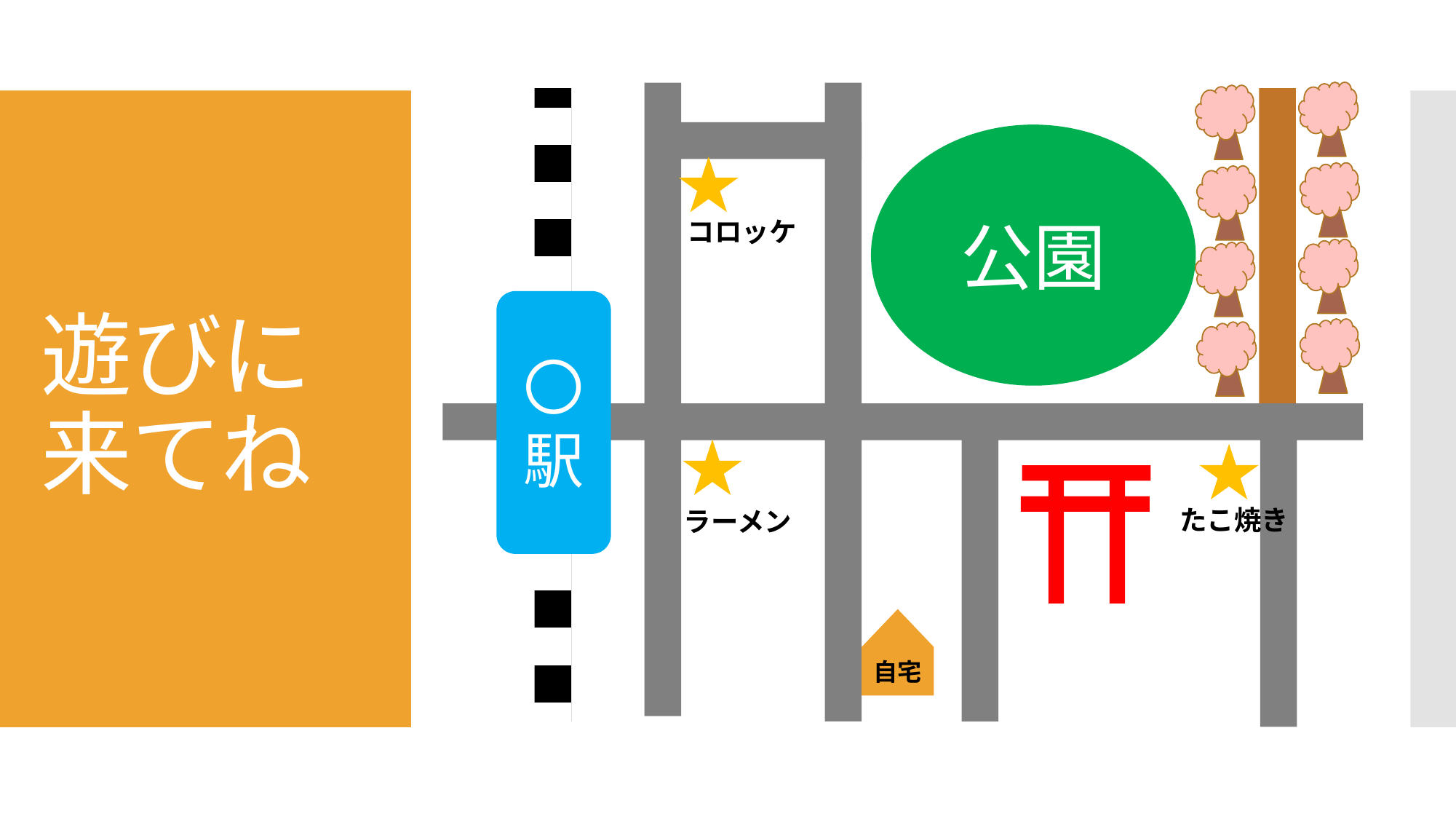

〇駅

公園
# 遊びに来てね

コロッケ

たこ焼き
ラーメン

自宅